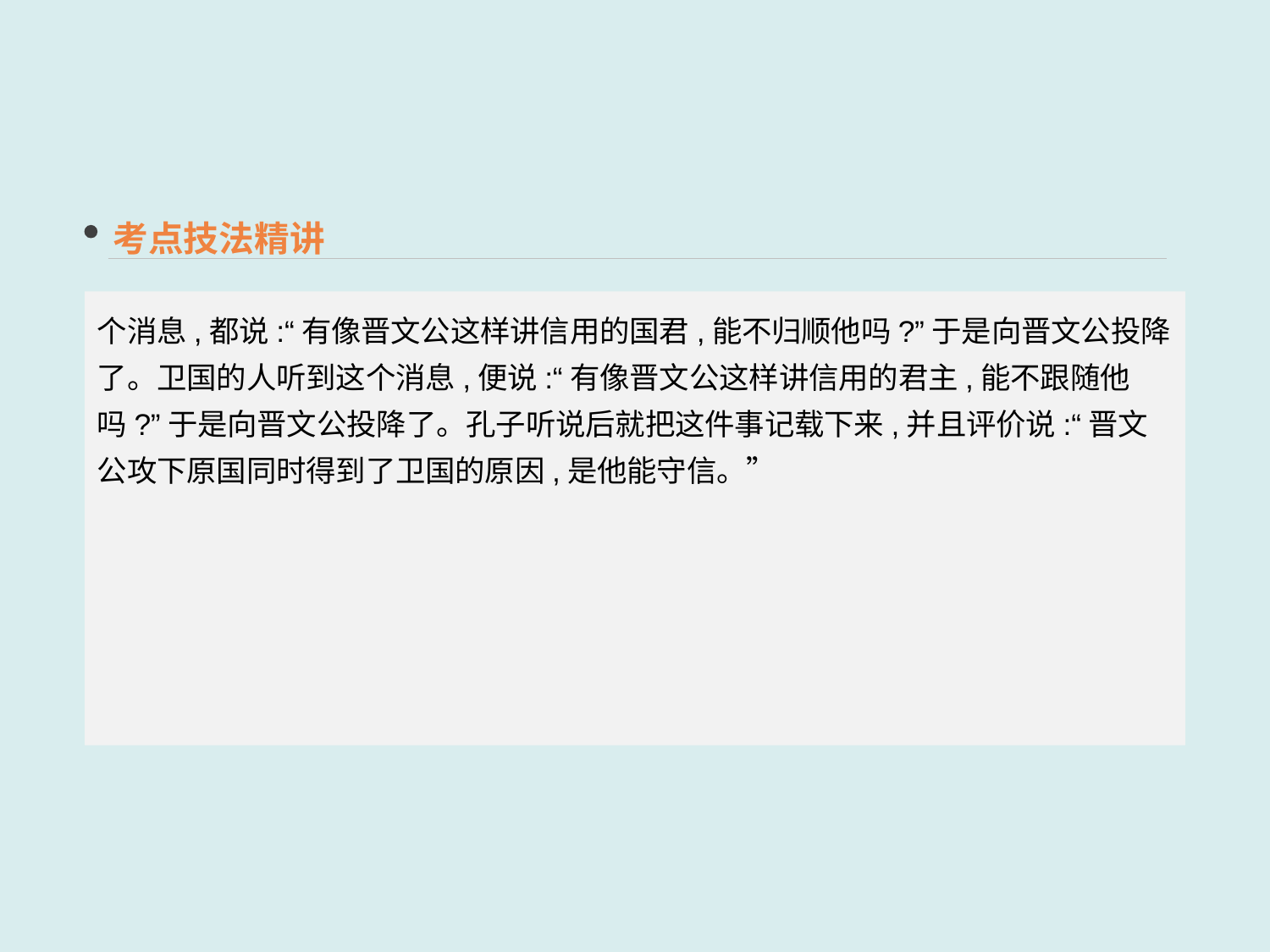

考点技法精讲

个消息,都说:“有像晋文公这样讲信用的国君,能不归顺他吗?”于是向晋文公投降了。卫国的人听到这个消息,便说:“有像晋文公这样讲信用的君主,能不跟随他吗?”于是向晋文公投降了。孔子听说后就把这件事记载下来,并且评价说:“晋文公攻下原国同时得到了卫国的原因,是他能守信。”